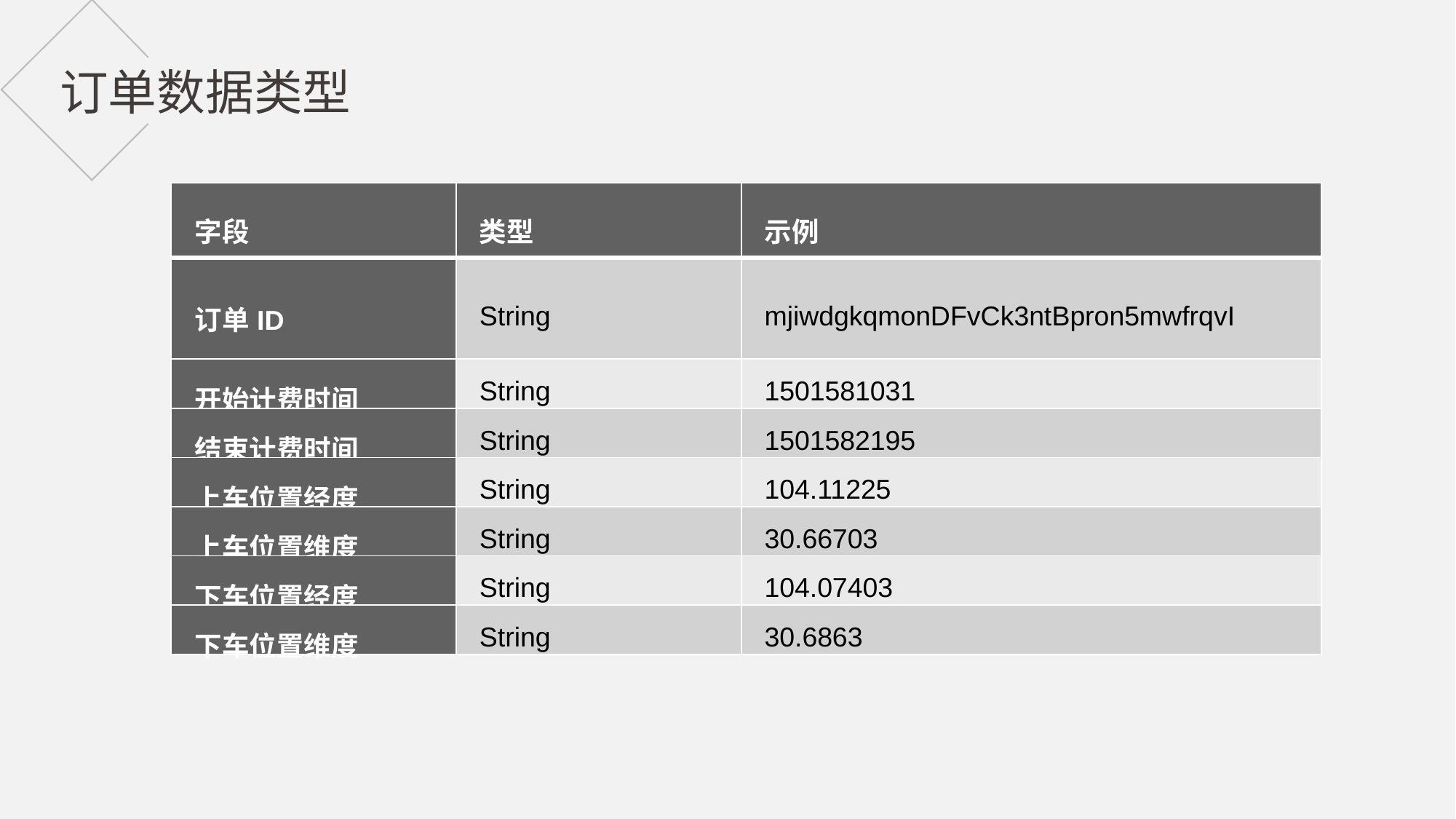

订单数据类型
| 字段 | 类型 | 示例 |
| --- | --- | --- |
| 订单ID | String | mjiwdgkqmonDFvCk3ntBpron5mwfrqvI |
| 开始计费时间 | String | 1501581031 |
| 结束计费时间 | String | 1501582195 |
| 上车位置经度 | String | 104.11225 |
| 上车位置维度 | String | 30.66703 |
| 下车位置经度 | String | 104.07403 |
| 下车位置维度 | String | 30.6863 |